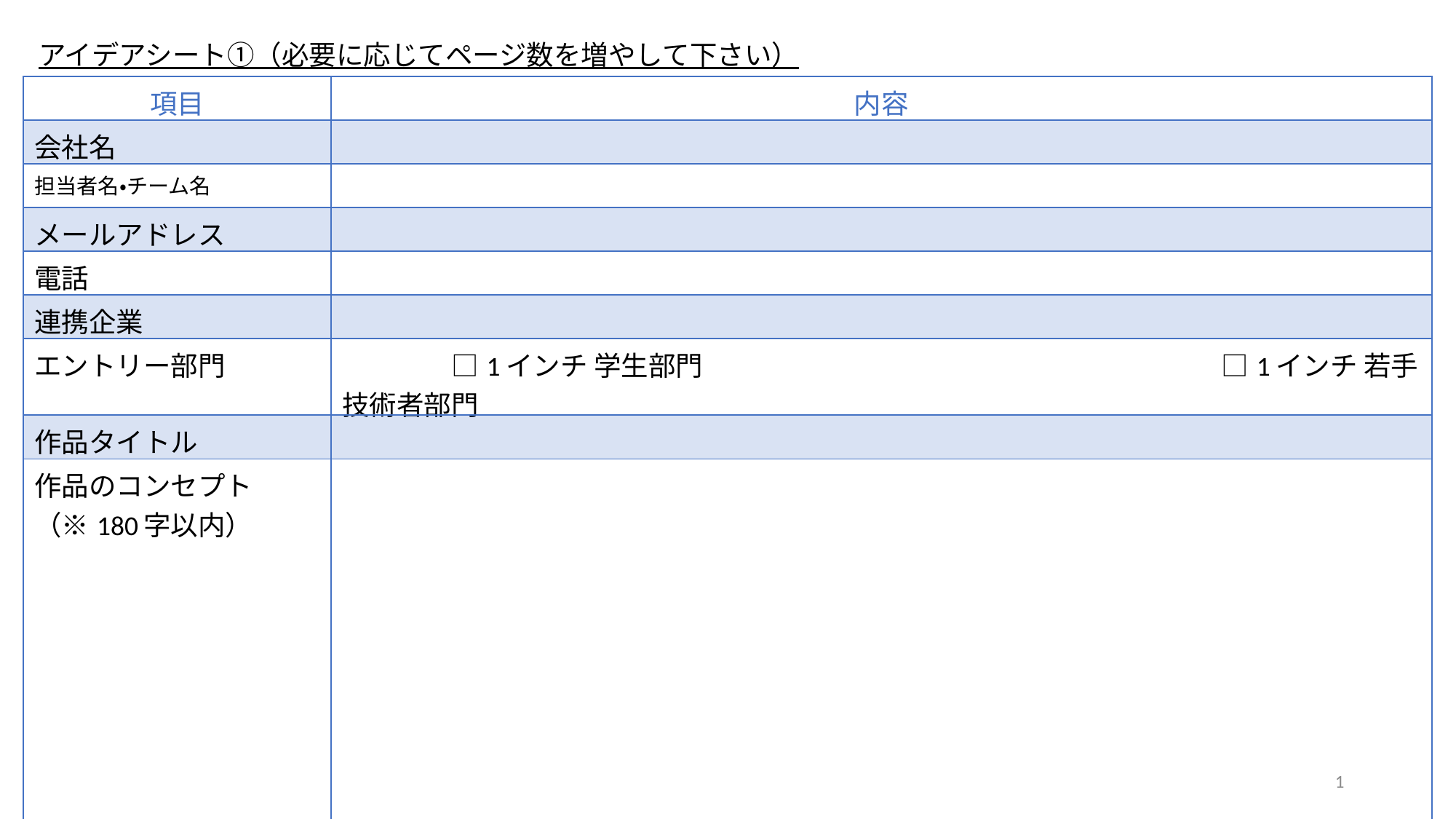

アイデアシート①（必要に応じてページ数を増やして下さい）
| 項目 | 内容 |
| --- | --- |
| 会社名 |  |
| 担当者名・チーム名 |  |
| メールアドレス |  |
| 電話 |  |
| 連携企業 |  |
| エントリー部門 | □1インチ 学生部門　　　　　　　　　　　　　　　　　　　□1インチ 若手技術者部門 |
| 作品タイトル |  |
| 作品のコンセプト （※180字以内） |  |
1